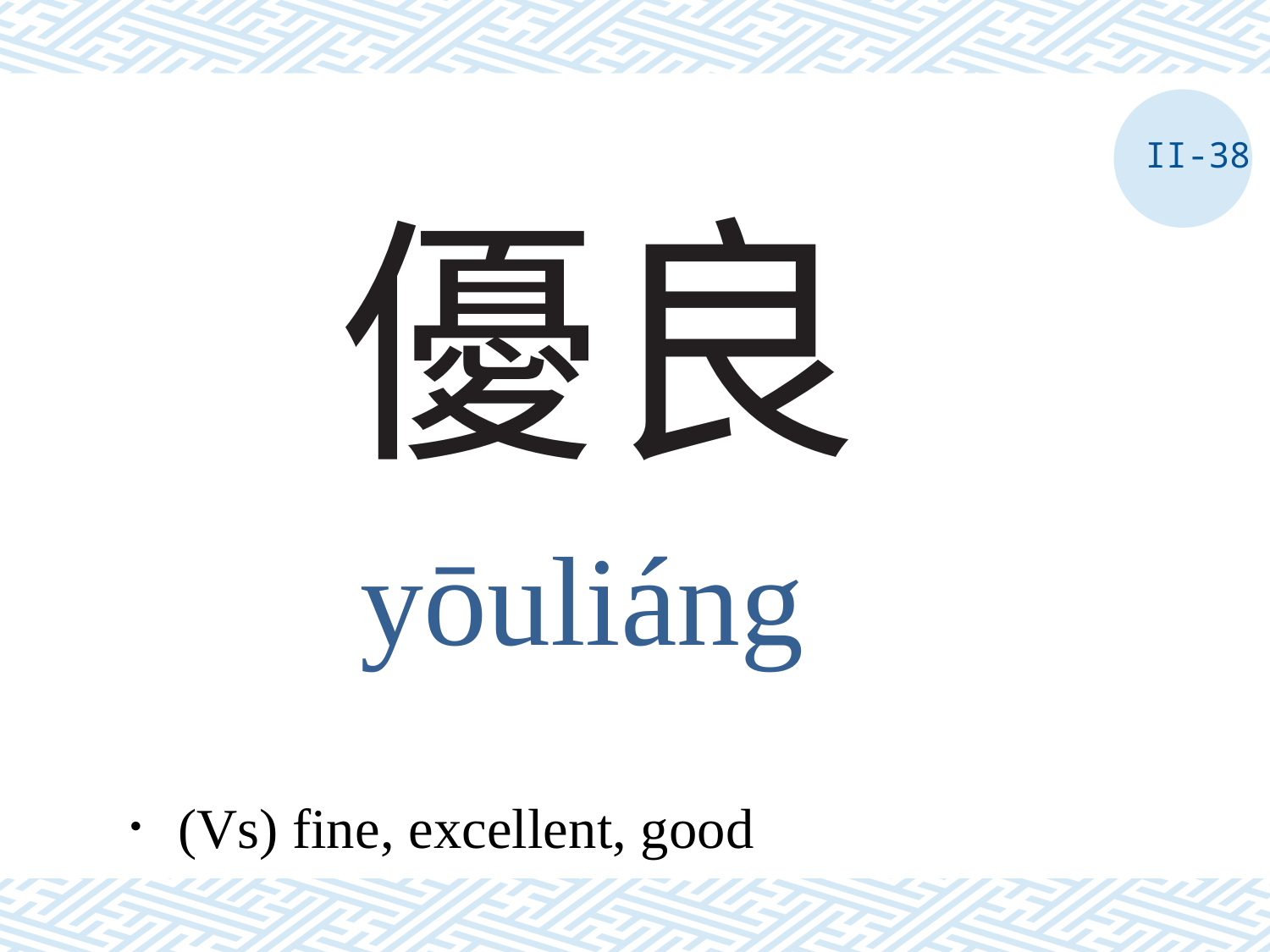

II-38

# 優良
yōuliáng
．(Vs) fine, excellent, good